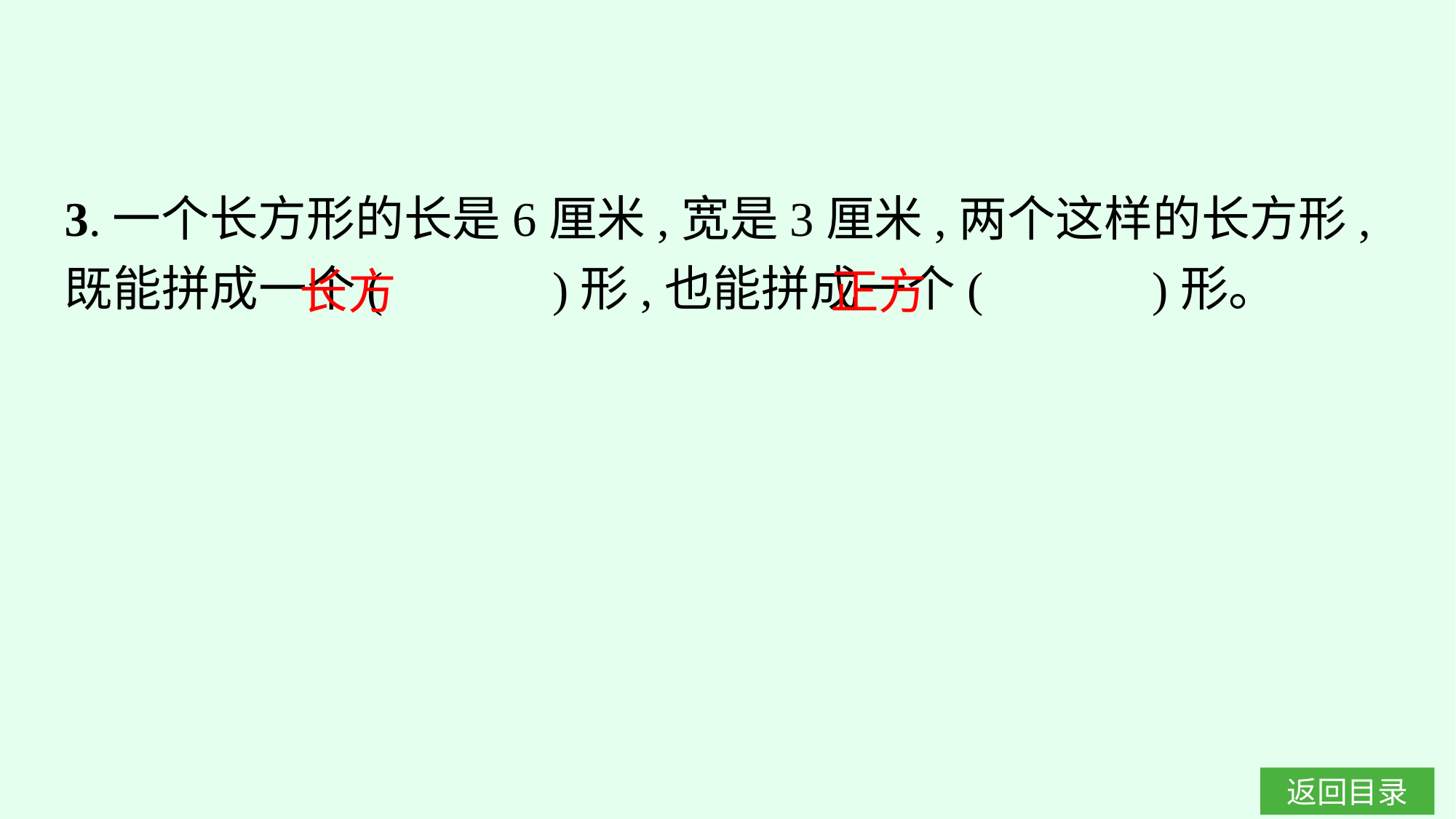

3.一个长方形的长是6厘米,宽是3厘米,两个这样的长方形,既能拼成一个(　　　)形,也能拼成一个(　　　)形。
长方
正方